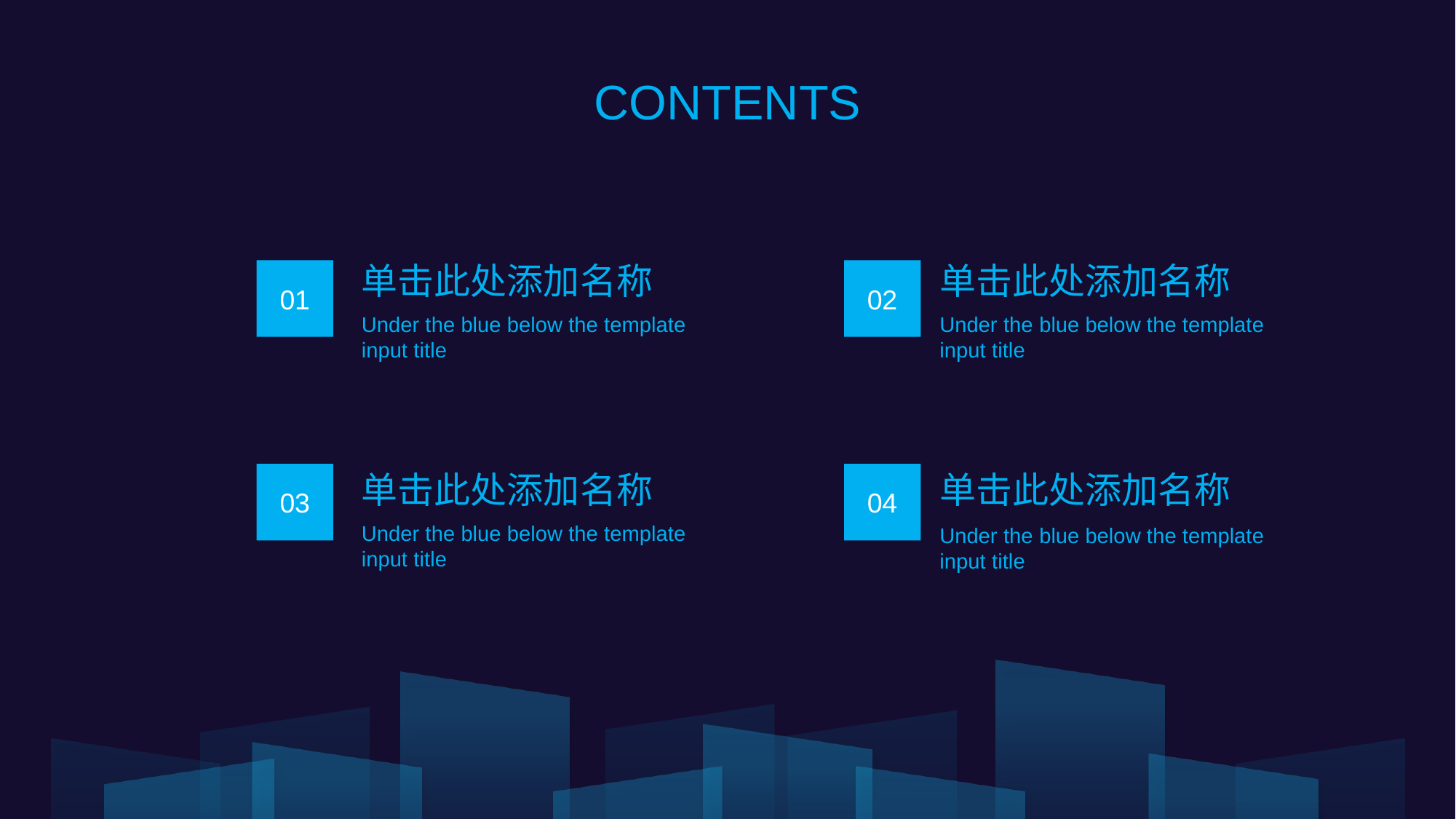

CONTENTS
单击此处添加名称
单击此处添加名称
01
02
Under the blue below the template input title
Under the blue below the template input title
单击此处添加名称
单击此处添加名称
03
04
Under the blue below the template input title
Under the blue below the template input title